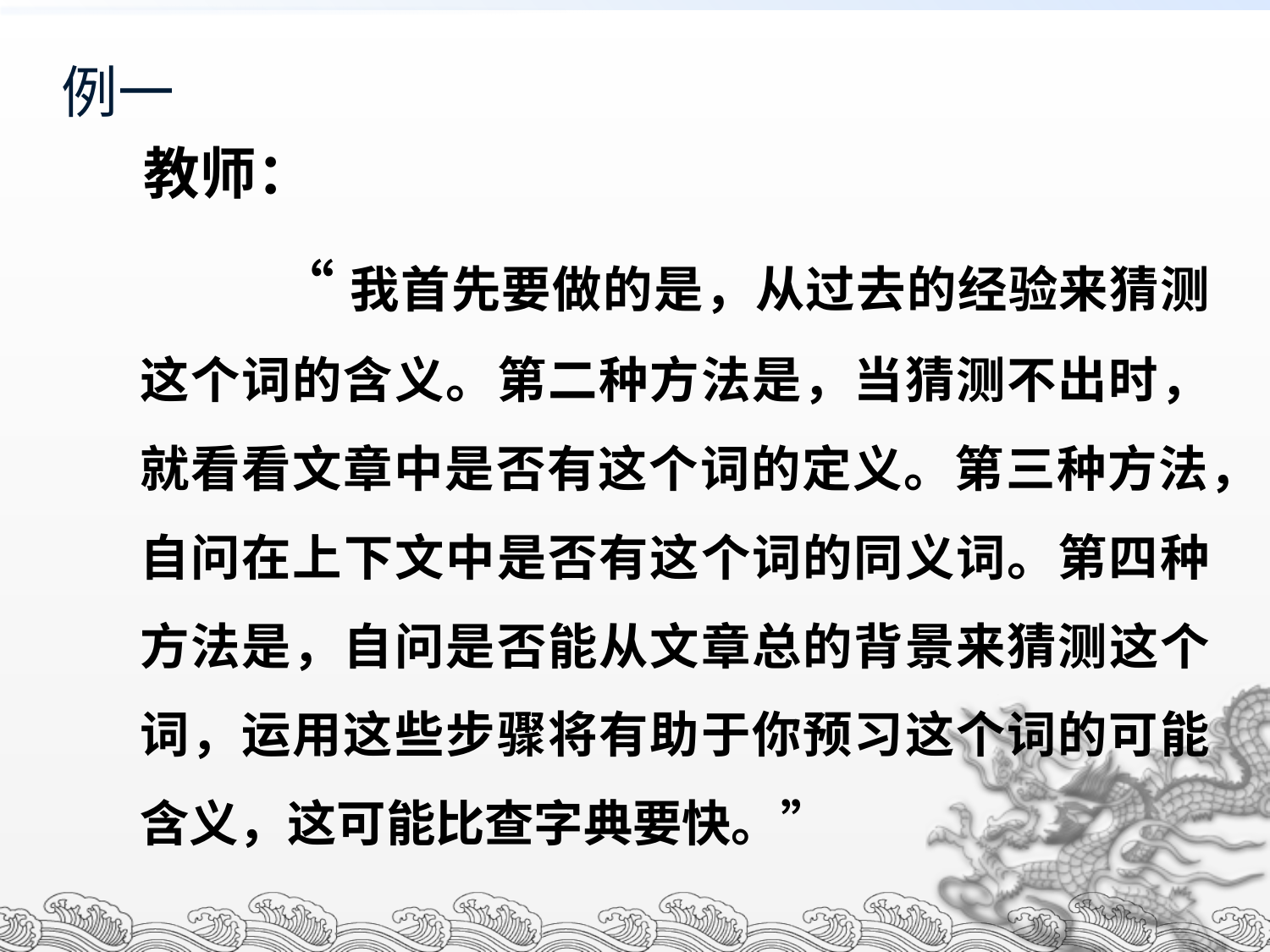

# 例一
   教师：
             “我首先要做的是，从过去的经验来猜测这个词的含义。第二种方法是，当猜测不出时，就看看文章中是否有这个词的定义。第三种方法，自问在上下文中是否有这个词的同义词。第四种方法是，自问是否能从文章总的背景来猜测这个词，运用这些步骤将有助于你预习这个词的可能含义，这可能比查字典要快。”